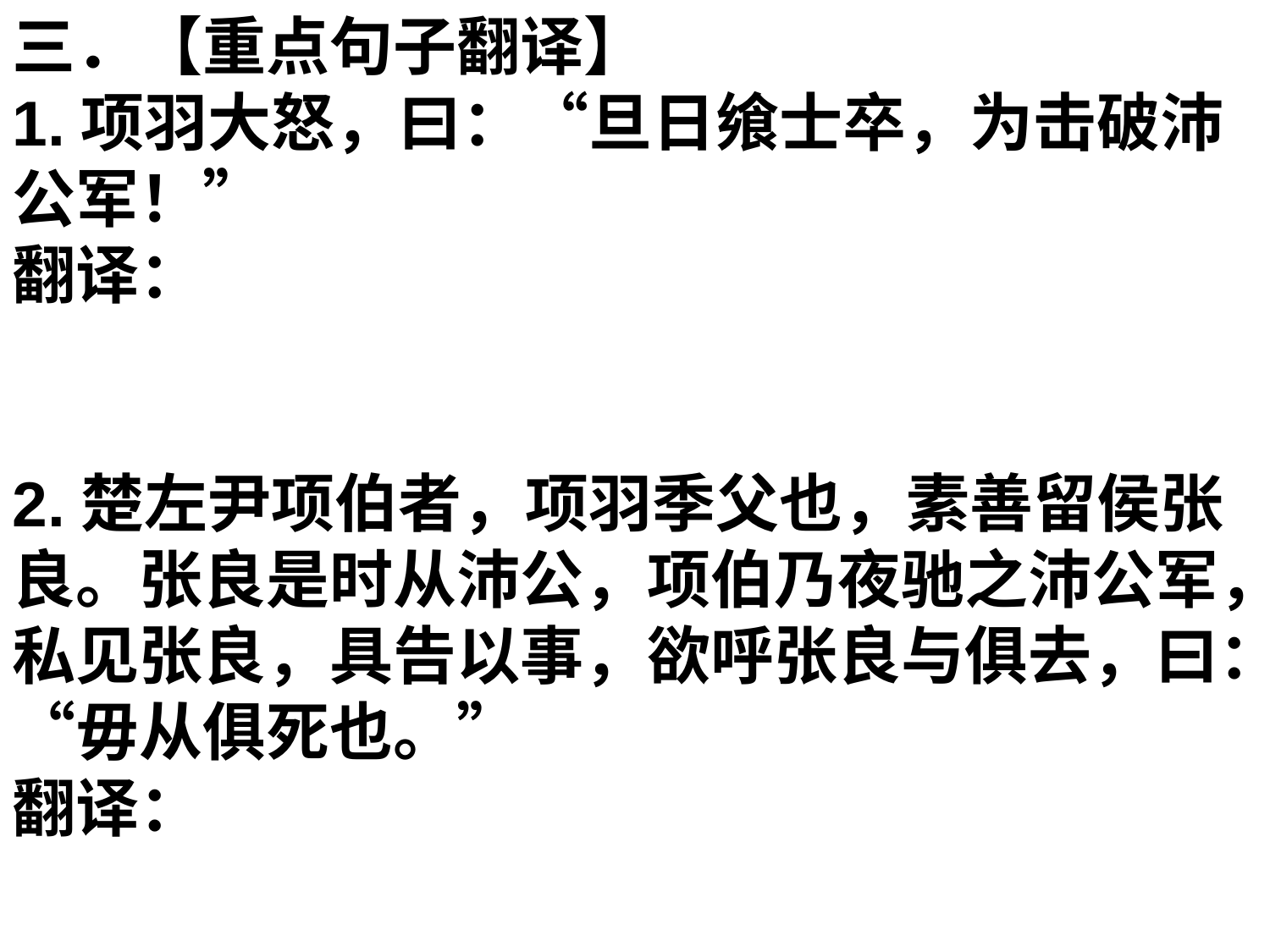

三．【重点句子翻译】
1.项羽大怒，曰：“旦日飨士卒，为击破沛公军！”
翻译：

2.楚左尹项伯者，项羽季父也，素善留侯张良。张良是时从沛公，项伯乃夜驰之沛公军，私见张良，具告以事，欲呼张良与俱去，曰：“毋从俱死也。”
翻译：